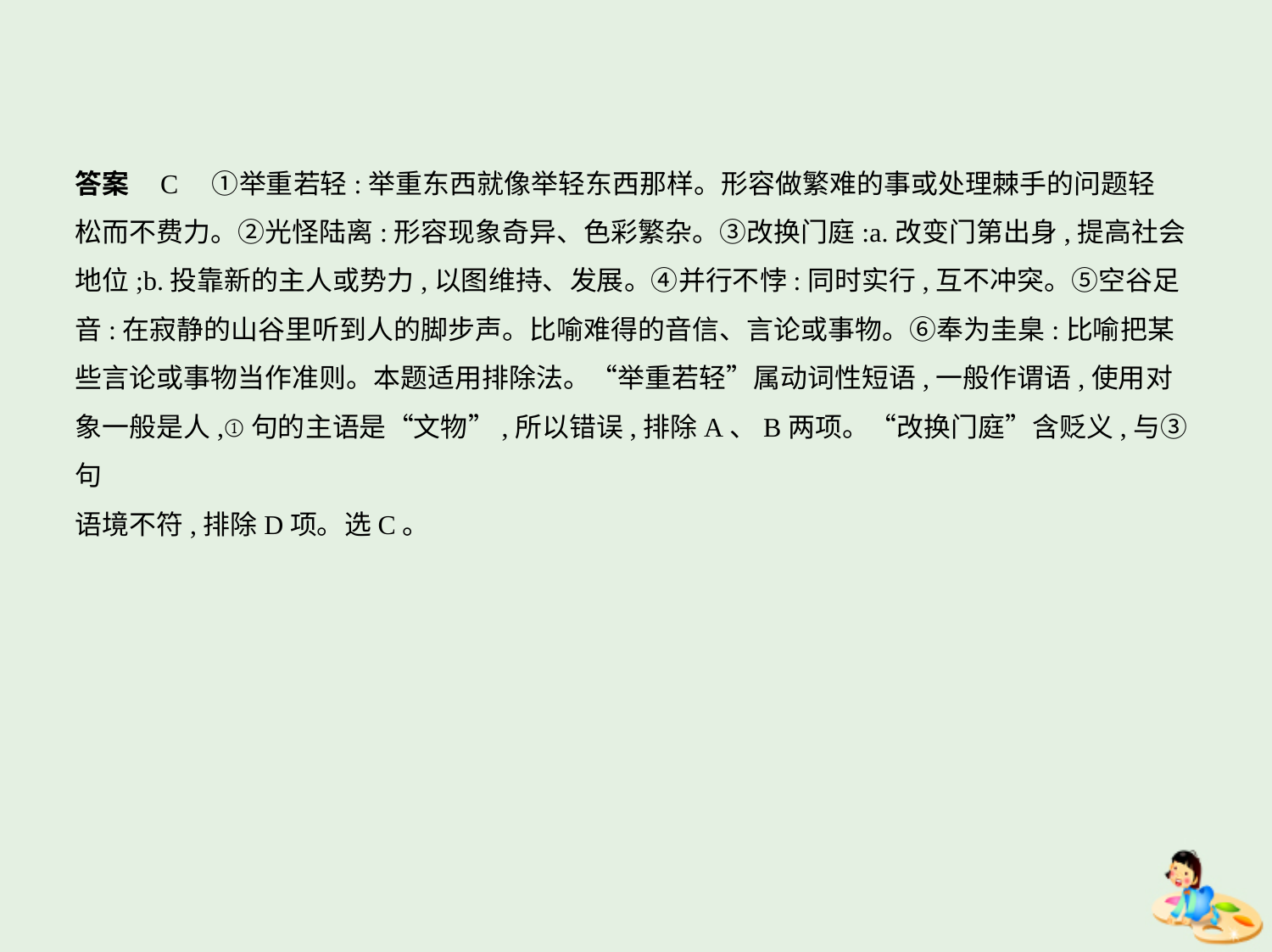

答案    C　①举重若轻:举重东西就像举轻东西那样。形容做繁难的事或处理棘手的问题轻
松而不费力。②光怪陆离:形容现象奇异、色彩繁杂。③改换门庭:a.改变门第出身,提高社会
地位;b.投靠新的主人或势力,以图维持、发展。④并行不悖:同时实行,互不冲突。⑤空谷足
音:在寂静的山谷里听到人的脚步声。比喻难得的音信、言论或事物。⑥奉为圭臬:比喻把某
些言论或事物当作准则。本题适用排除法。“举重若轻”属动词性短语,一般作谓语,使用对
象一般是人,①句的主语是“文物”,所以错误,排除A、B两项。“改换门庭”含贬义,与③句
语境不符,排除D项。选C。